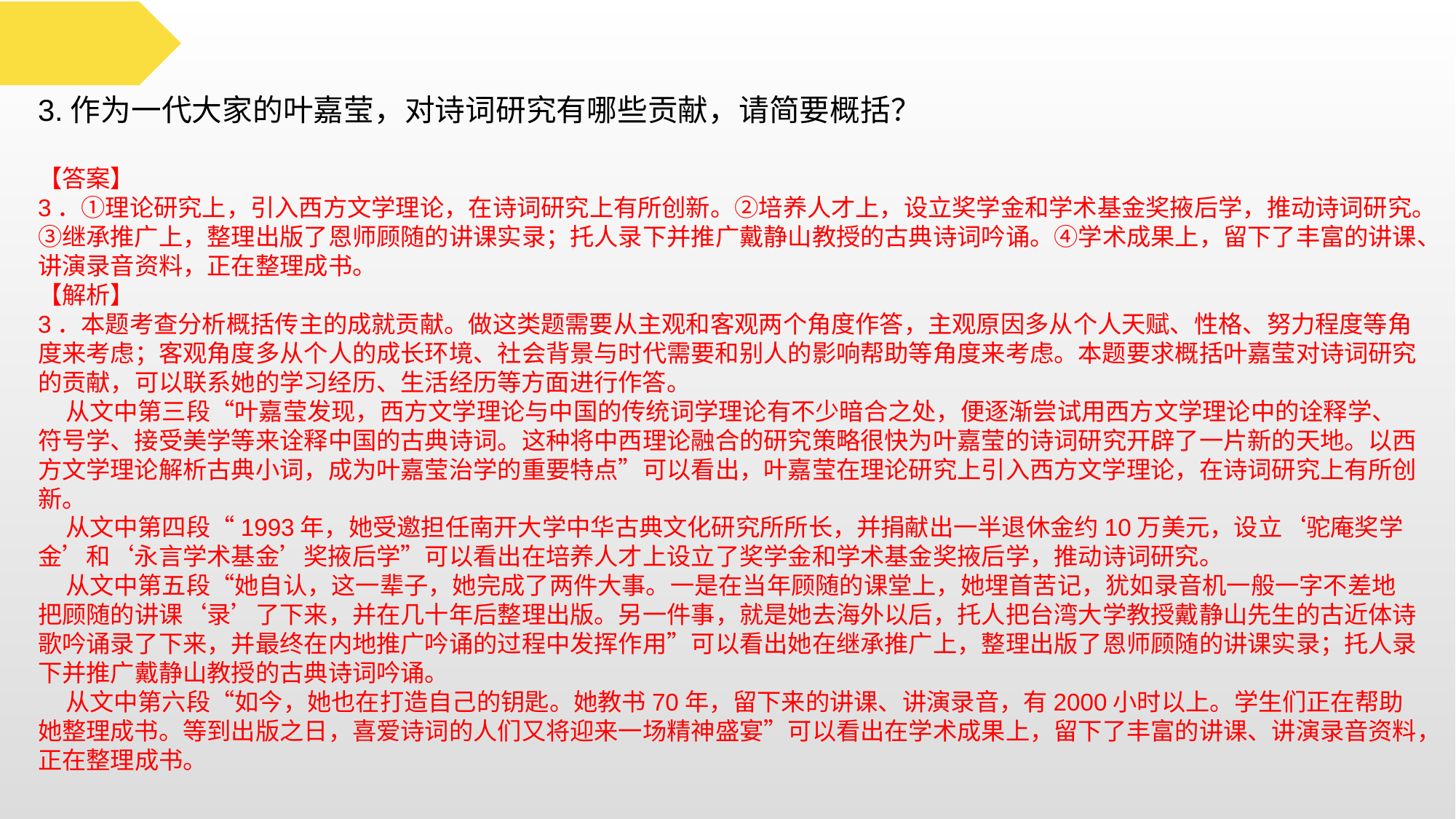

3.作为一代大家的叶嘉莹，对诗词研究有哪些贡献，请简要概括？

【答案】
3．①理论研究上，引入西方文学理论，在诗词研究上有所创新。②培养人才上，设立奖学金和学术基金奖掖后学，推动诗词研究。③继承推广上，整理出版了恩师顾随的讲课实录；托人录下并推广戴静山教授的古典诗词吟诵。④学术成果上，留下了丰富的讲课、讲演录音资料，正在整理成书。
【解析】
3．本题考查分析概括传主的成就贡献。做这类题需要从主观和客观两个角度作答，主观原因多从个人天赋、性格、努力程度等角度来考虑；客观角度多从个人的成长环境、社会背景与时代需要和别人的影响帮助等角度来考虑。本题要求概括叶嘉莹对诗词研究的贡献，可以联系她的学习经历、生活经历等方面进行作答。
    从文中第三段“叶嘉莹发现，西方文学理论与中国的传统词学理论有不少暗合之处，便逐渐尝试用西方文学理论中的诠释学、符号学、接受美学等来诠释中国的古典诗词。这种将中西理论融合的研究策略很快为叶嘉莹的诗词研究开辟了一片新的天地。以西方文学理论解析古典小词，成为叶嘉莹治学的重要特点”可以看出，叶嘉莹在理论研究上引入西方文学理论，在诗词研究上有所创新。
    从文中第四段“1993年，她受邀担任南开大学中华古典文化研究所所长，并捐献出一半退休金约10万美元，设立‘驼庵奖学金’和‘永言学术基金’奖掖后学”可以看出在培养人才上设立了奖学金和学术基金奖掖后学，推动诗词研究。
    从文中第五段“她自认，这一辈子，她完成了两件大事。一是在当年顾随的课堂上，她埋首苦记，犹如录音机一般一字不差地把顾随的讲课‘录’了下来，并在几十年后整理出版。另一件事，就是她去海外以后，托人把台湾大学教授戴静山先生的古近体诗歌吟诵录了下来，并最终在内地推广吟诵的过程中发挥作用”可以看出她在继承推广上，整理出版了恩师顾随的讲课实录；托人录下并推广戴静山教授的古典诗词吟诵。
    从文中第六段“如今，她也在打造自己的钥匙。她教书70年，留下来的讲课、讲演录音，有2000小时以上。学生们正在帮助她整理成书。等到出版之日，喜爱诗词的人们又将迎来一场精神盛宴”可以看出在学术成果上，留下了丰富的讲课、讲演录音资料，正在整理成书。